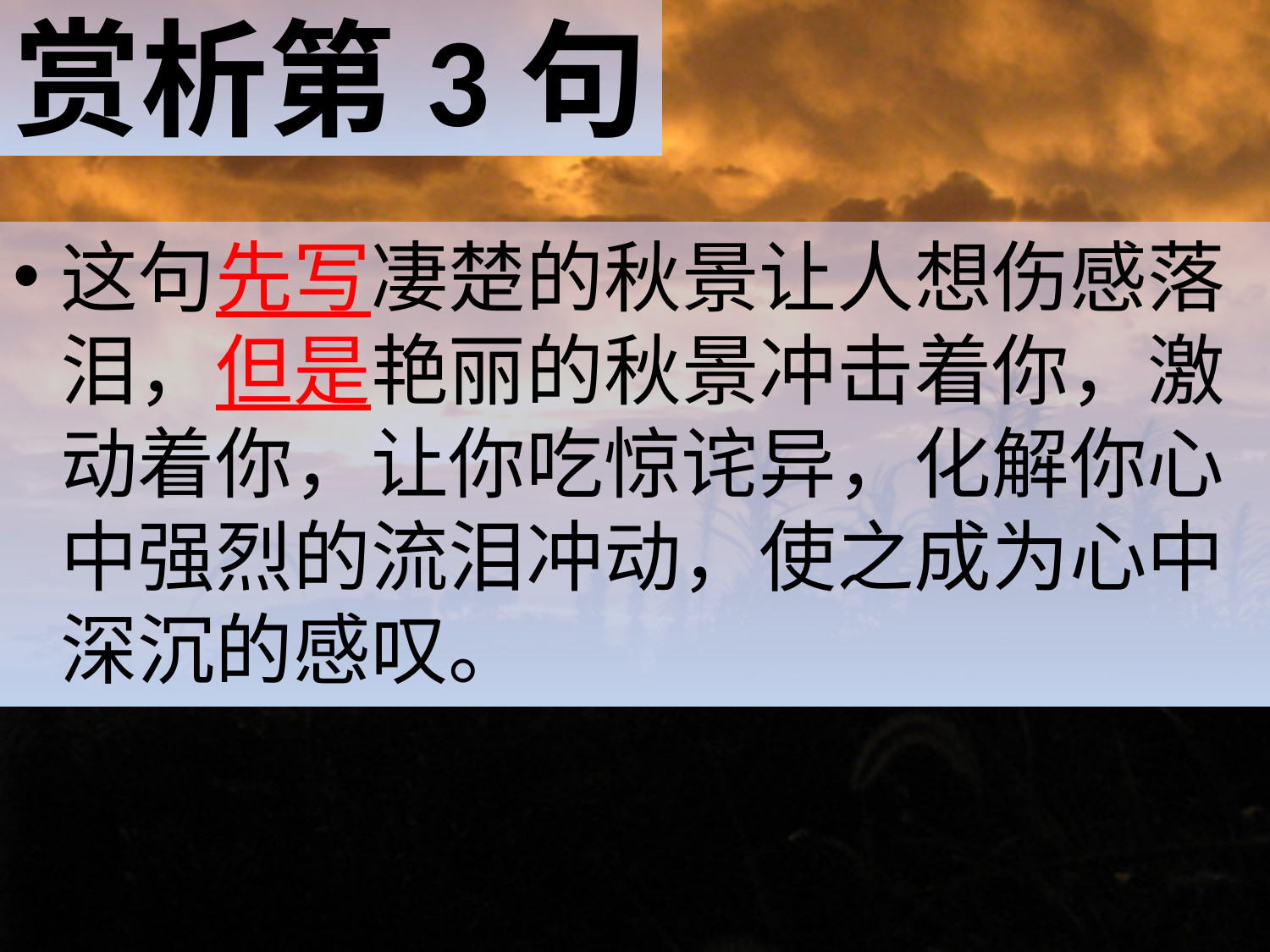

# 赏析第3句
这句先写凄楚的秋景让人想伤感落泪，但是艳丽的秋景冲击着你，激动着你，让你吃惊诧异，化解你心中强烈的流泪冲动，使之成为心中深沉的感叹。